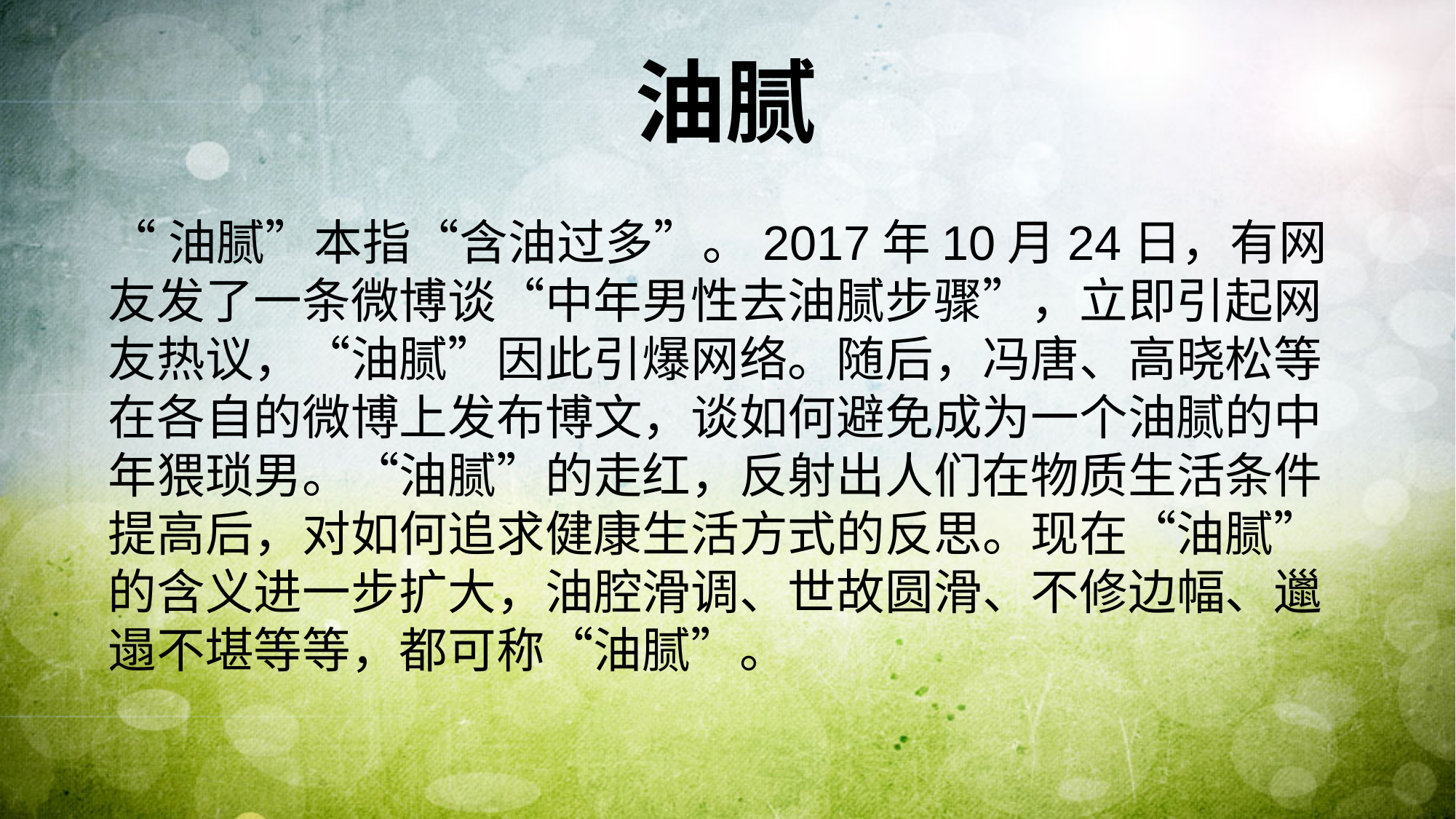

油腻
“油腻”本指“含油过多”。2017年10月24日，有网友发了一条微博谈“中年男性去油腻步骤”，立即引起网友热议，“油腻”因此引爆网络。随后，冯唐、高晓松等在各自的微博上发布博文，谈如何避免成为一个油腻的中年猥琐男。“油腻”的走红，反射出人们在物质生活条件提高后，对如何追求健康生活方式的反思。现在“油腻”的含义进一步扩大，油腔滑调、世故圆滑、不修边幅、邋遢不堪等等，都可称“油腻”。